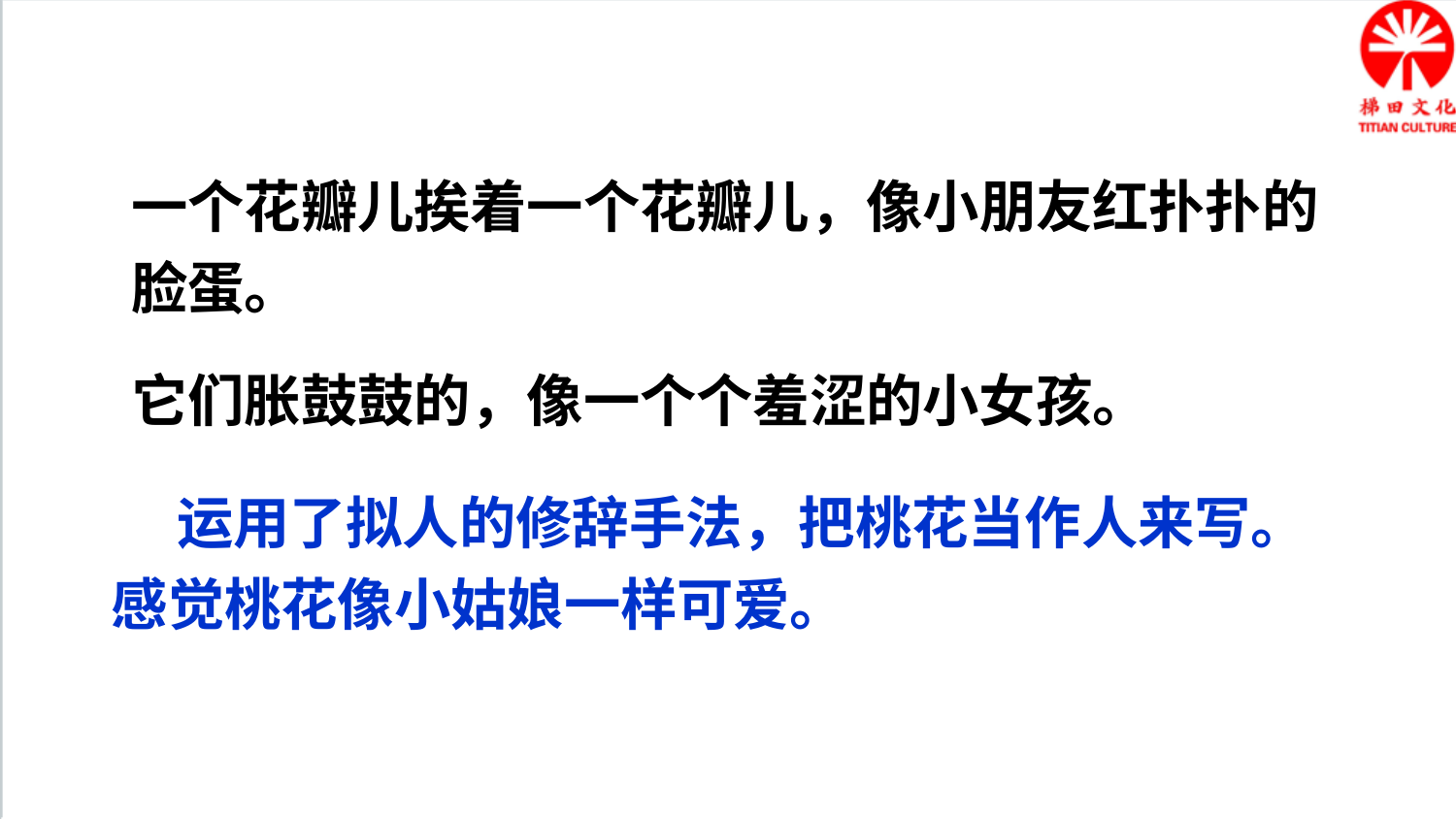

一个花瓣儿挨着一个花瓣儿，像小朋友红扑扑的脸蛋。
它们胀鼓鼓的，像一个个羞涩的小女孩。
    运用了拟人的修辞手法，把桃花当作人来写。感觉桃花像小姑娘一样可爱。